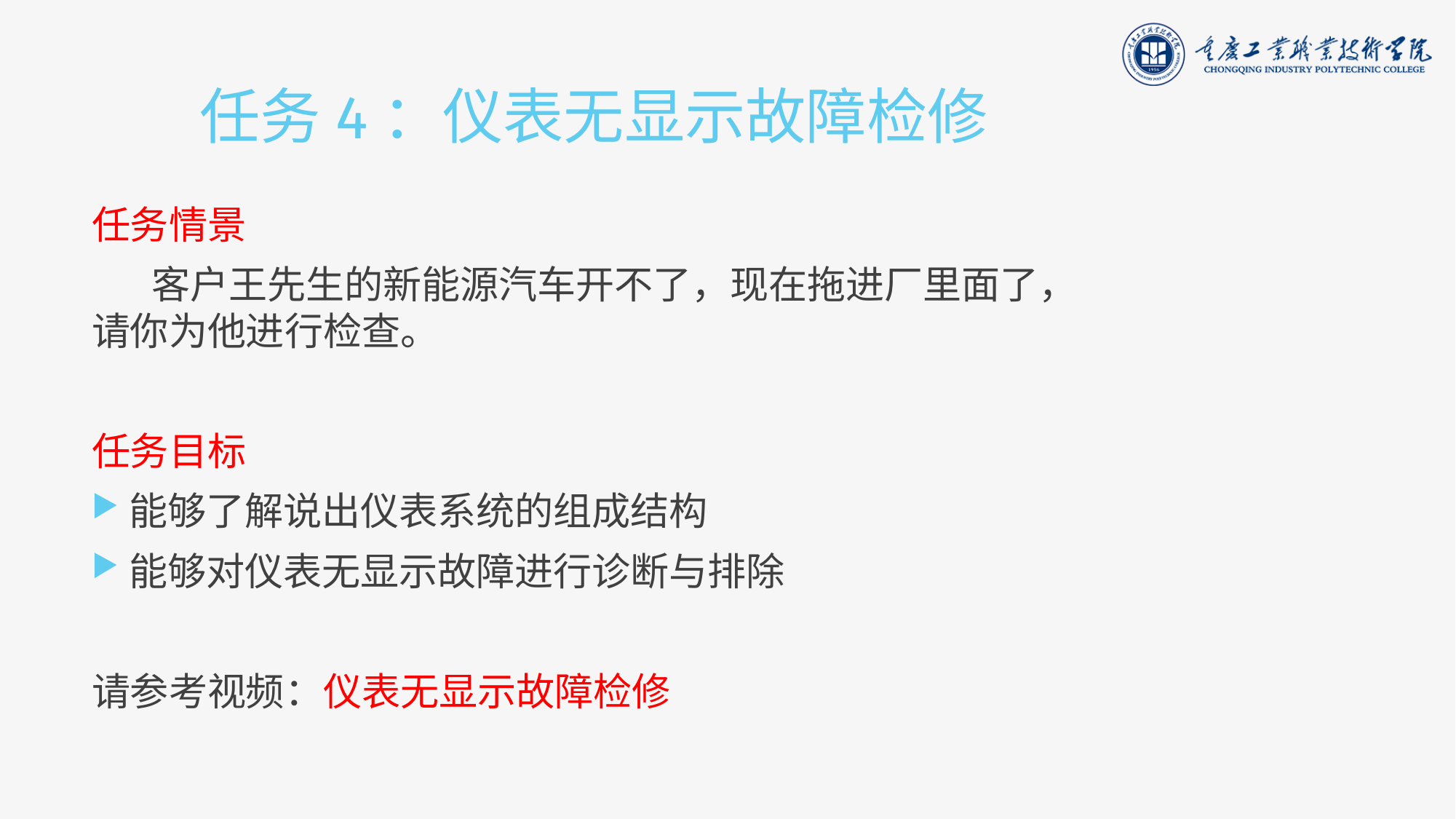

# 任务4：仪表无显示故障检修
任务情景
      客户王先生的新能源汽车开不了，现在拖进厂里面了，请你为他进行检查。

任务目标
能够了解说出仪表系统的组成结构
能够对仪表无显示故障进行诊断与排除

请参考视频：仪表无显示故障检修